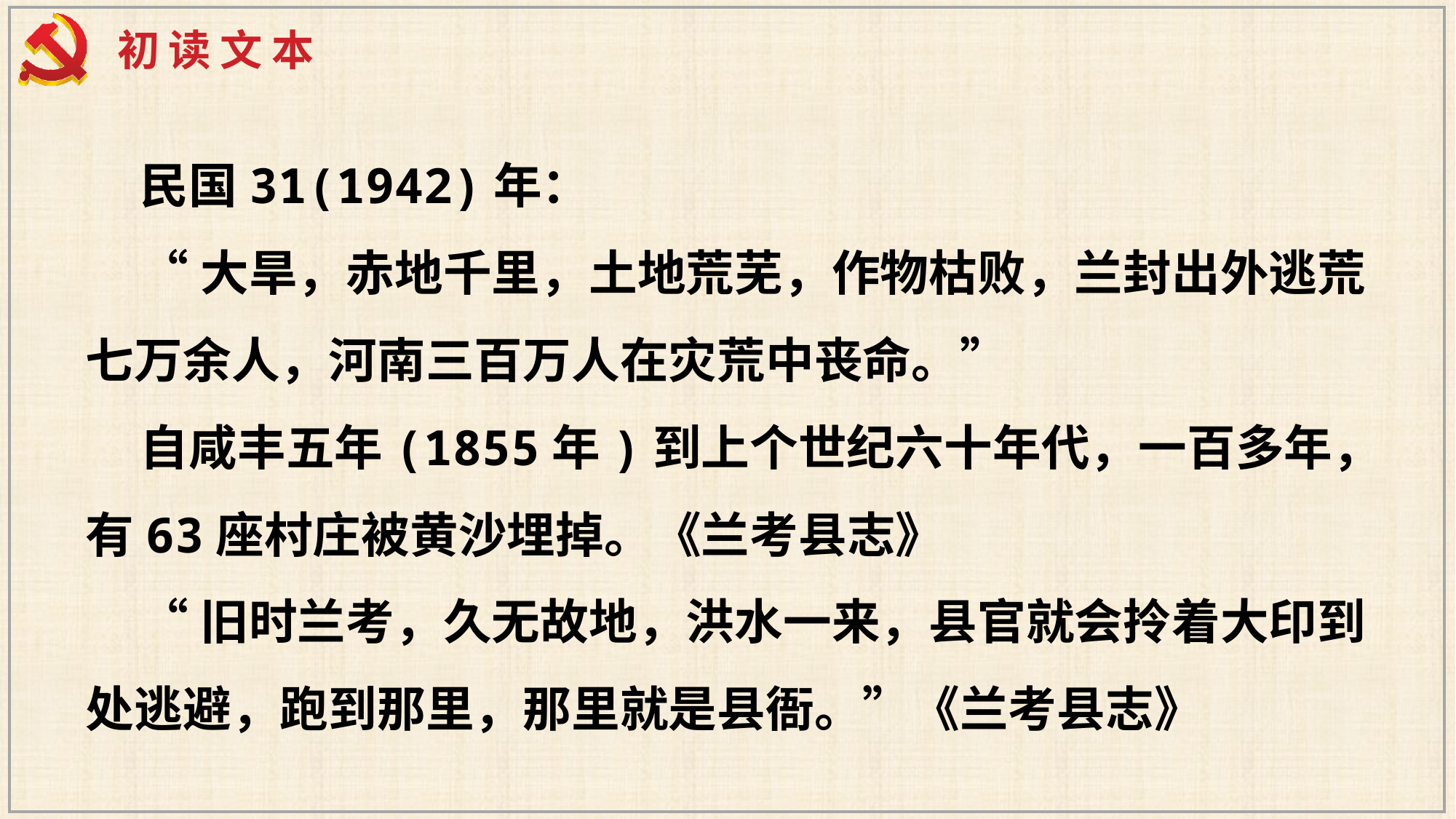

初读文本
民国31(1942)年：
“大旱，赤地千里，土地荒芜，作物枯败，兰封出外逃荒七万余人，河南三百万人在灾荒中丧命。”
自咸丰五年(1855年)到上个世纪六十年代，一百多年，有63座村庄被黄沙埋掉。《兰考县志》
“旧时兰考，久无故地，洪水一来，县官就会拎着大印到处逃避，跑到那里，那里就是县衙。”《兰考县志》